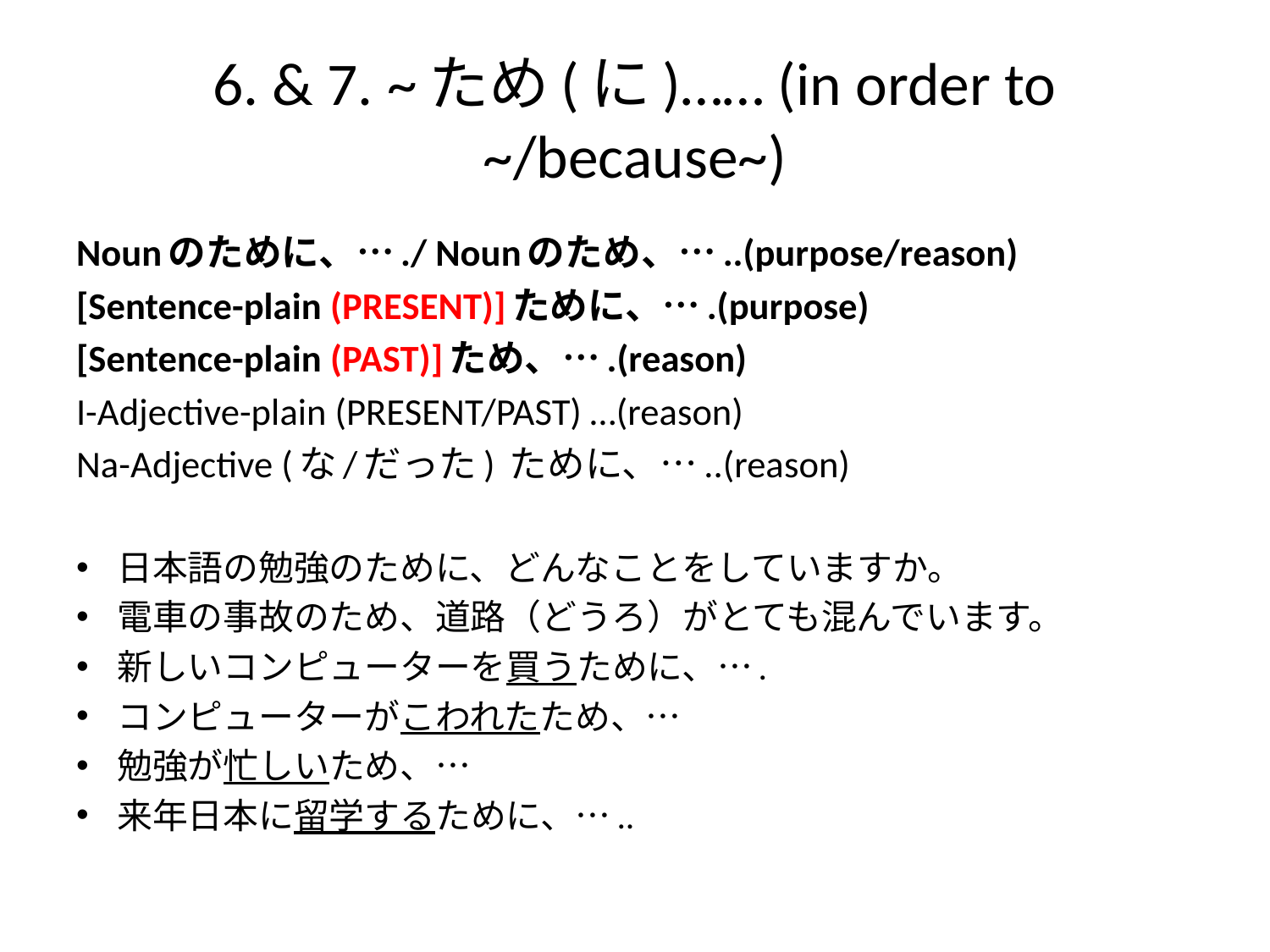

# 6. & 7. ~ため(に)…… (in order to ~/because~)
Nounのために、…./ Nounのため、…..(purpose/reason)
[Sentence-plain (PRESENT)]ために、….(purpose)
[Sentence-plain (PAST)]ため、….(reason)
I-Adjective-plain (PRESENT/PAST) …(reason)
Na-Adjective (な/だった) ために、…..(reason)

日本語の勉強のために、どんなことをしていますか。
電車の事故のため、道路（どうろ）がとても混んでいます。
新しいコンピューターを買うために、….
コンピューターがこわれたため、…
勉強が忙しいため、…
来年日本に留学するために、…..